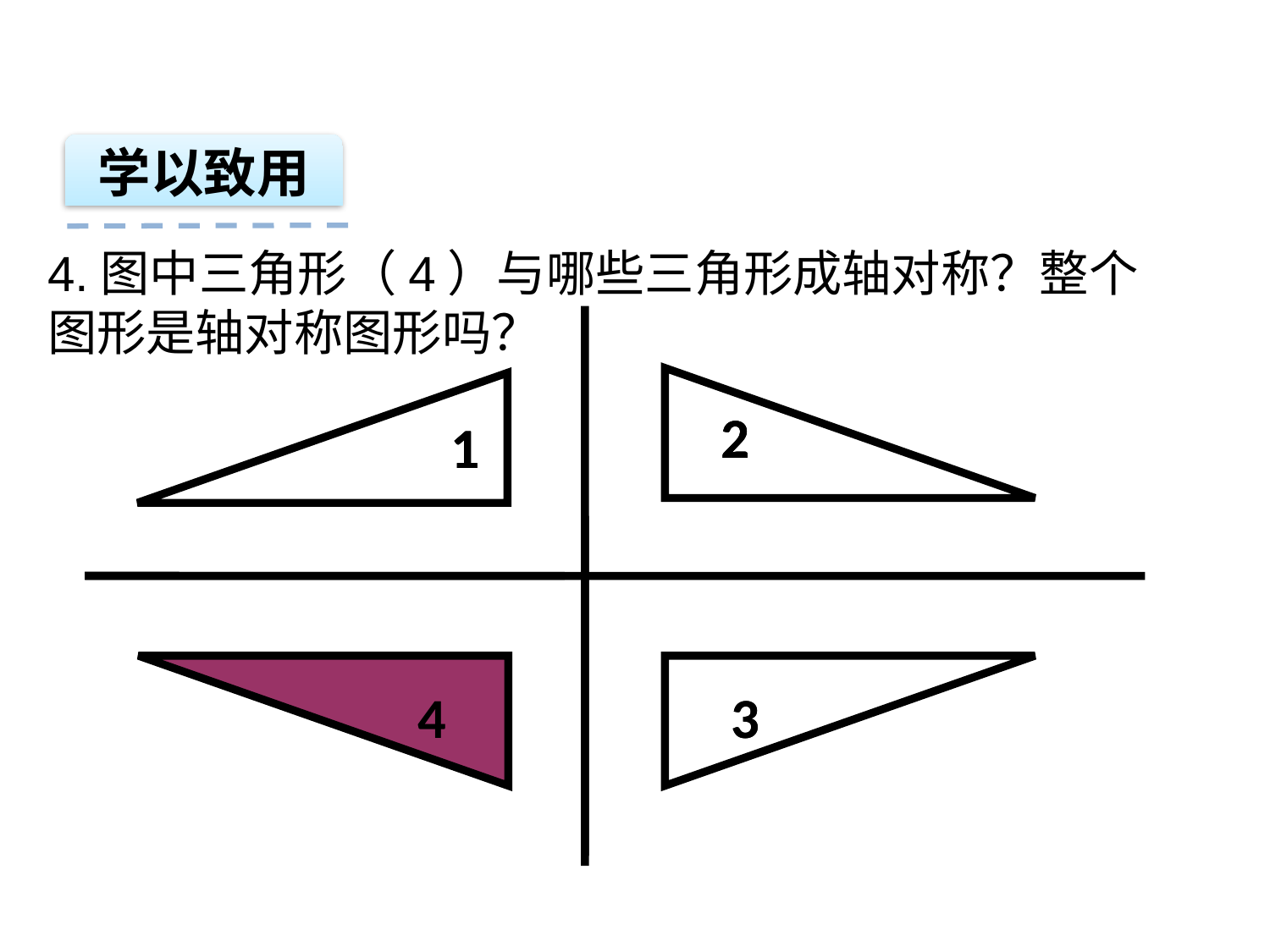

学以致用

4.图中三角形（4）与哪些三角形成轴对称？整个图形是轴对称图形吗？

2
2
2
1
1
1
1

4
3
3